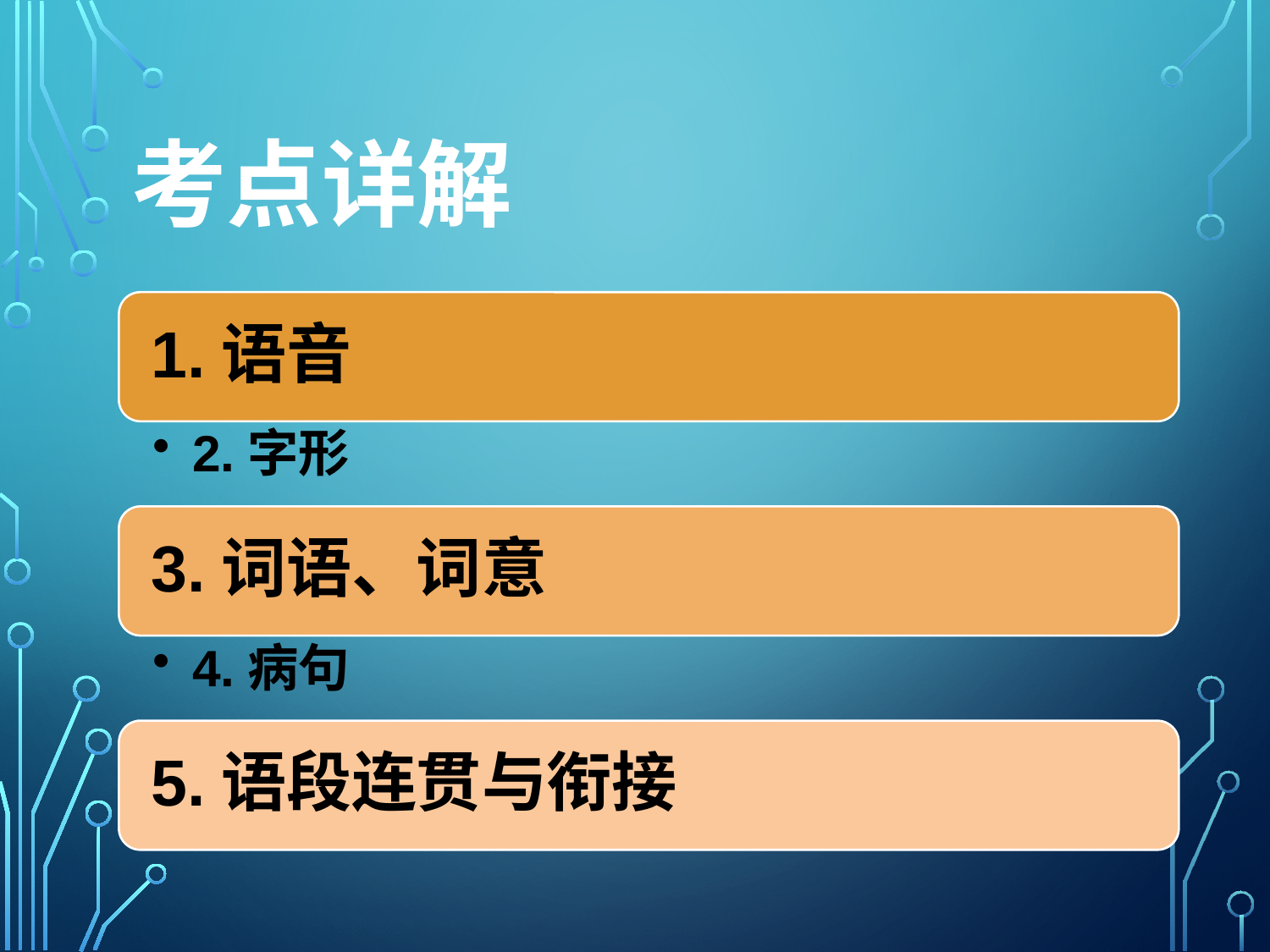

# 考点详解
1.语音
2.字形
3.词语、词意
4.病句
5.语段连贯与衔接